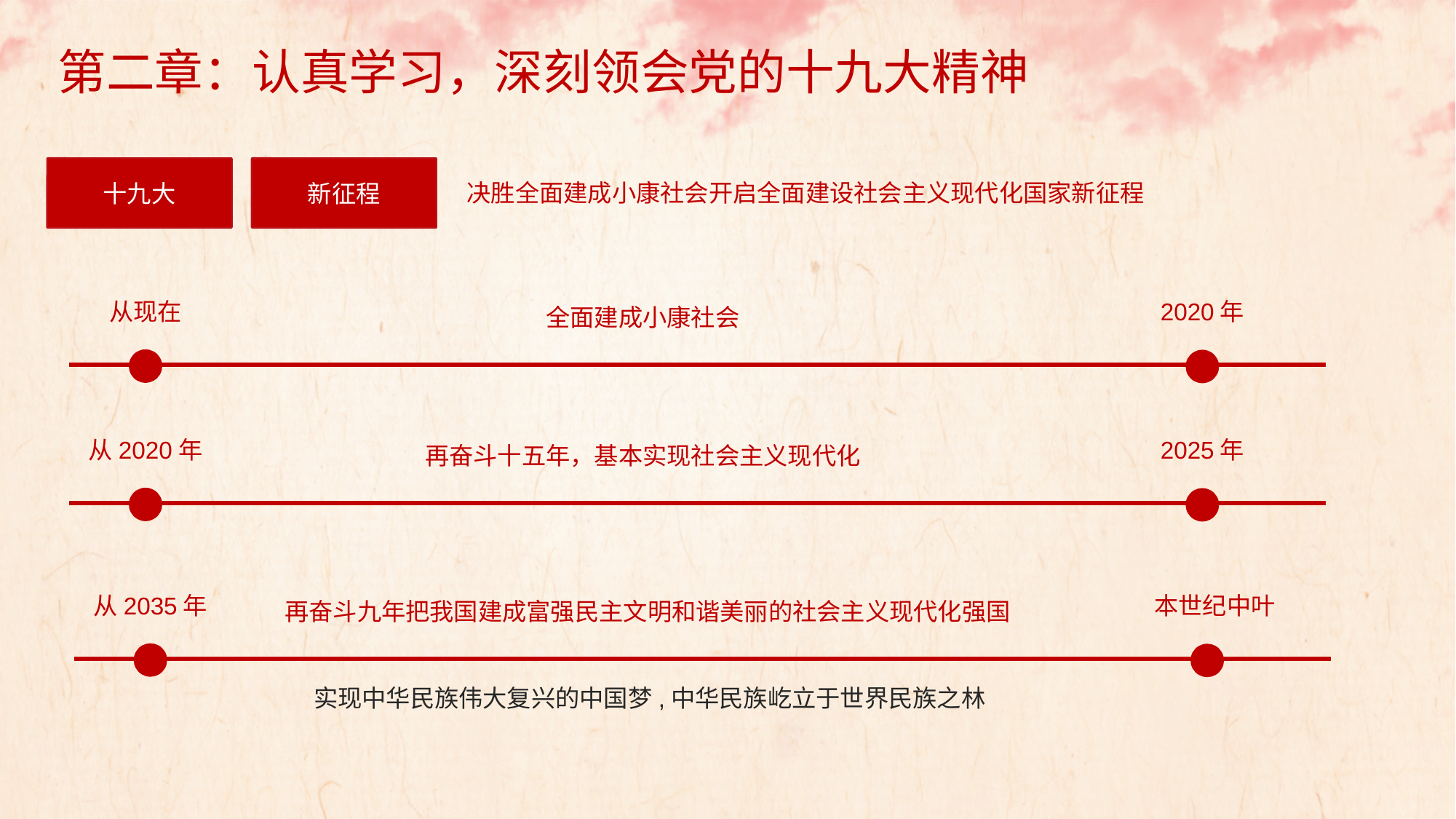

第二章：认真学习，深刻领会党的十九大精神
十九大
新征程
决胜全面建成小康社会开启全面建设社会主义现代化国家新征程
从现在
2020年
全面建成小康社会

从2020年
2025年
再奋斗十五年，基本实现社会主义现代化

从2035年
本世纪中叶
再奋斗九年把我国建成富强民主文明和谐美丽的社会主义现代化强国

实现中华民族伟大复兴的中国梦,中华民族屹立于世界民族之林